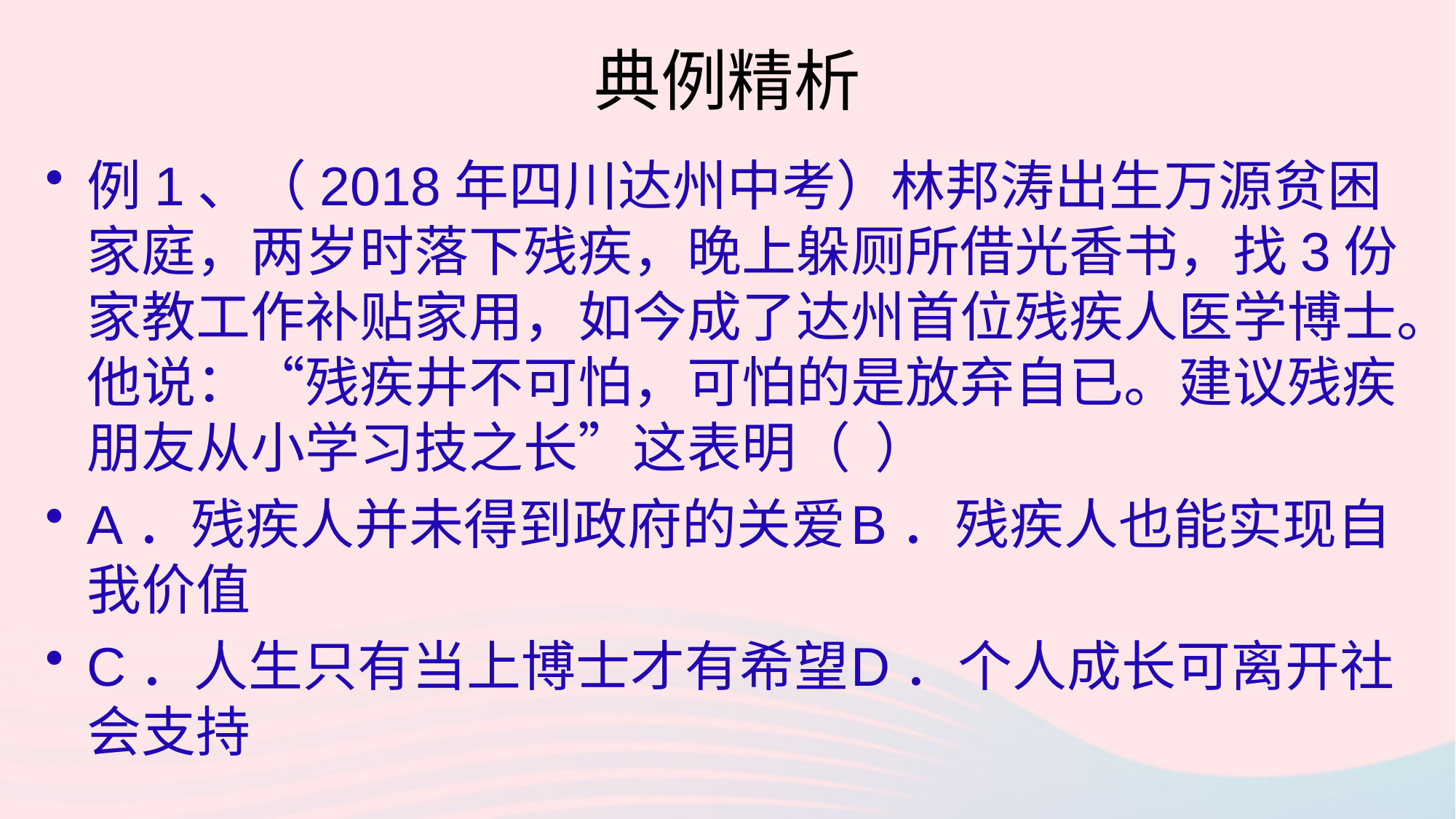

# 典例精析
例1、（2018年四川达州中考）林邦涛出生万源贫困家庭，两岁时落下残疾，晚上躲厕所借光香书，找3份家教工作补贴家用，如今成了达州首位残疾人医学博士。他说：“残疾井不可怕，可怕的是放弃自已。建议残疾朋友从小学习技之长”这表明（  ）
A．残疾人并未得到政府的关爱	B．残疾人也能实现自我价值
C．人生只有当上博士才有希望	D．个人成长可离开社会支持